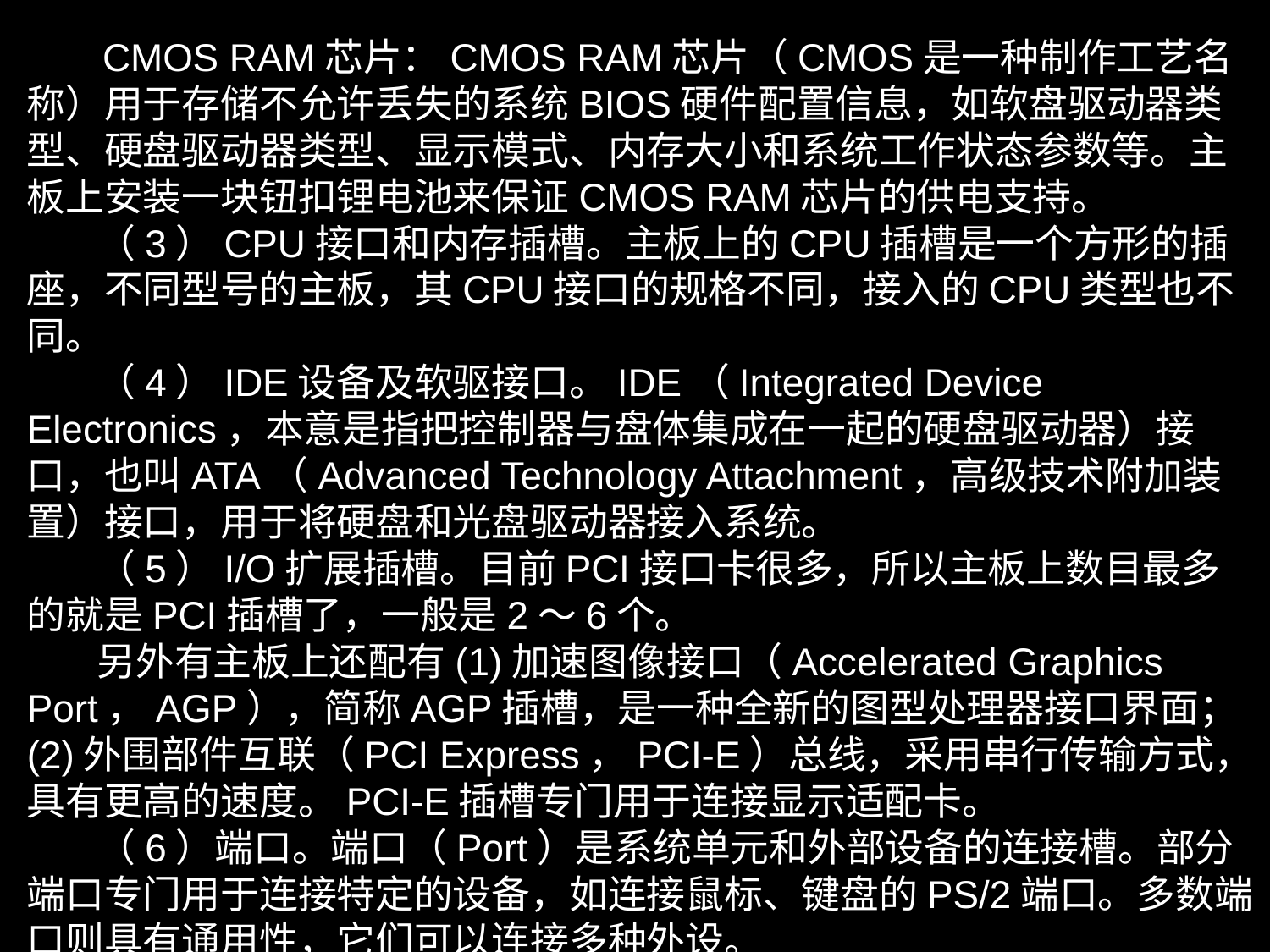

CMOS RAM芯片：CMOS RAM芯片（CMOS是一种制作工艺名称）用于存储不允许丢失的系统BIOS硬件配置信息，如软盘驱动器类型、硬盘驱动器类型、显示模式、内存大小和系统工作状态参数等。主板上安装一块钮扣锂电池来保证CMOS RAM芯片的供电支持。
       （3）CPU接口和内存插槽。主板上的CPU插槽是一个方形的插座，不同型号的主板，其CPU接口的规格不同，接入的CPU类型也不同。
       （4）IDE设备及软驱接口。IDE（Integrated Device Electronics，本意是指把控制器与盘体集成在一起的硬盘驱动器）接口，也叫ATA（Advanced Technology Attachment，高级技术附加装置）接口，用于将硬盘和光盘驱动器接入系统。
       （5）I/O扩展插槽。目前PCI接口卡很多，所以主板上数目最多的就是PCI插槽了，一般是2～6个。
       另外有主板上还配有(1)加速图像接口（Accelerated Graphics Port，AGP），简称AGP插槽，是一种全新的图型处理器接口界面；(2)外围部件互联（PCI Express，PCI-E）总线，采用串行传输方式，具有更高的速度。PCI-E插槽专门用于连接显示适配卡。
       （6）端口。端口（Port）是系统单元和外部设备的连接槽。部分端口专门用于连接特定的设备，如连接鼠标、键盘的PS/2端口。多数端口则具有通用性，它们可以连接多种外设。